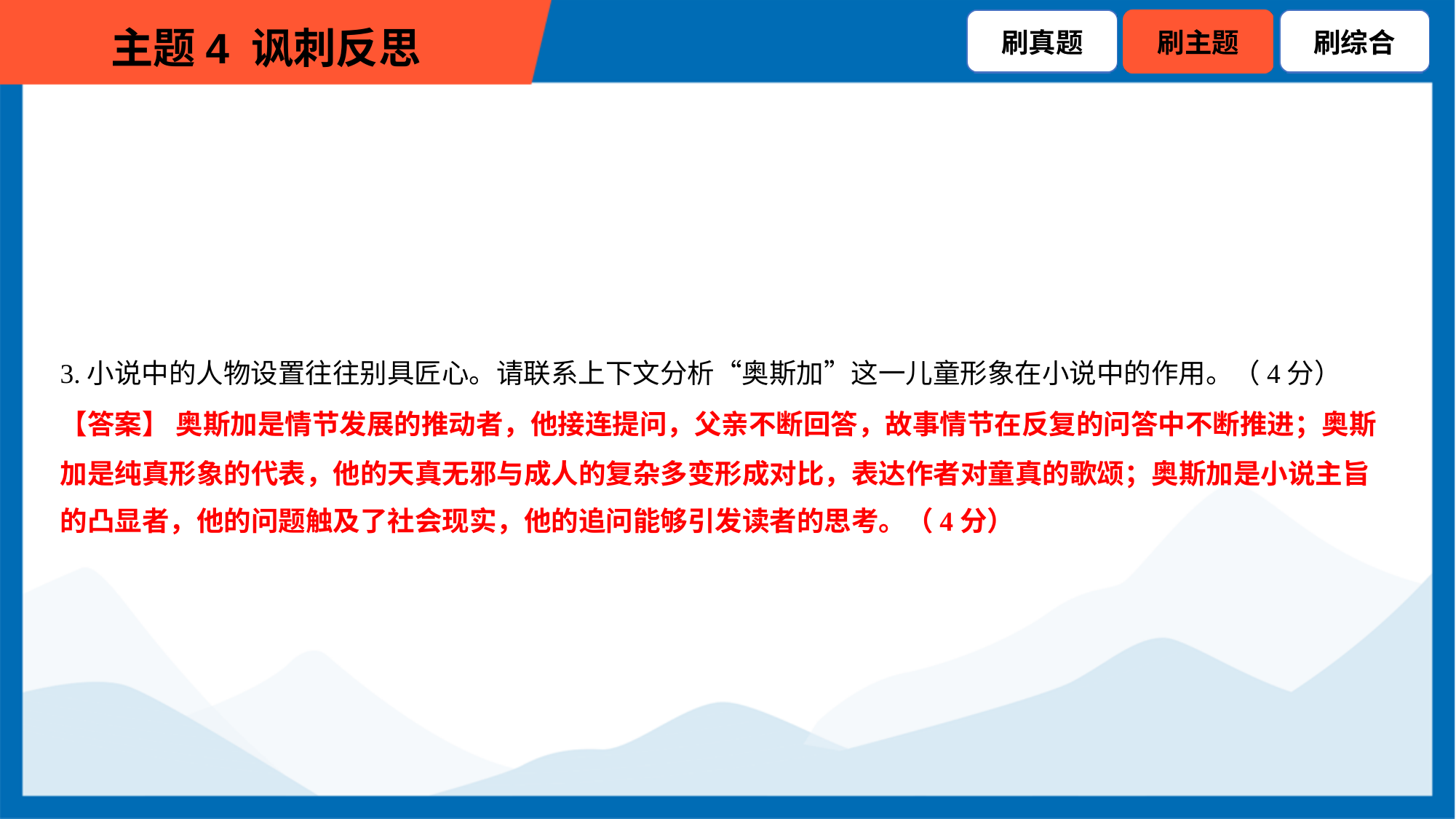

3.小说中的人物设置往往别具匠心。请联系上下文分析“奥斯加”这一儿童形象在小说中的作用。（4分）
【答案】 奥斯加是情节发展的推动者，他接连提问，父亲不断回答，故事情节在反复的问答中不断推进；奥斯
加是纯真形象的代表，他的天真无邪与成人的复杂多变形成对比，表达作者对童真的歌颂；奥斯加是小说主旨
的凸显者，他的问题触及了社会现实，他的追问能够引发读者的思考。（4分）